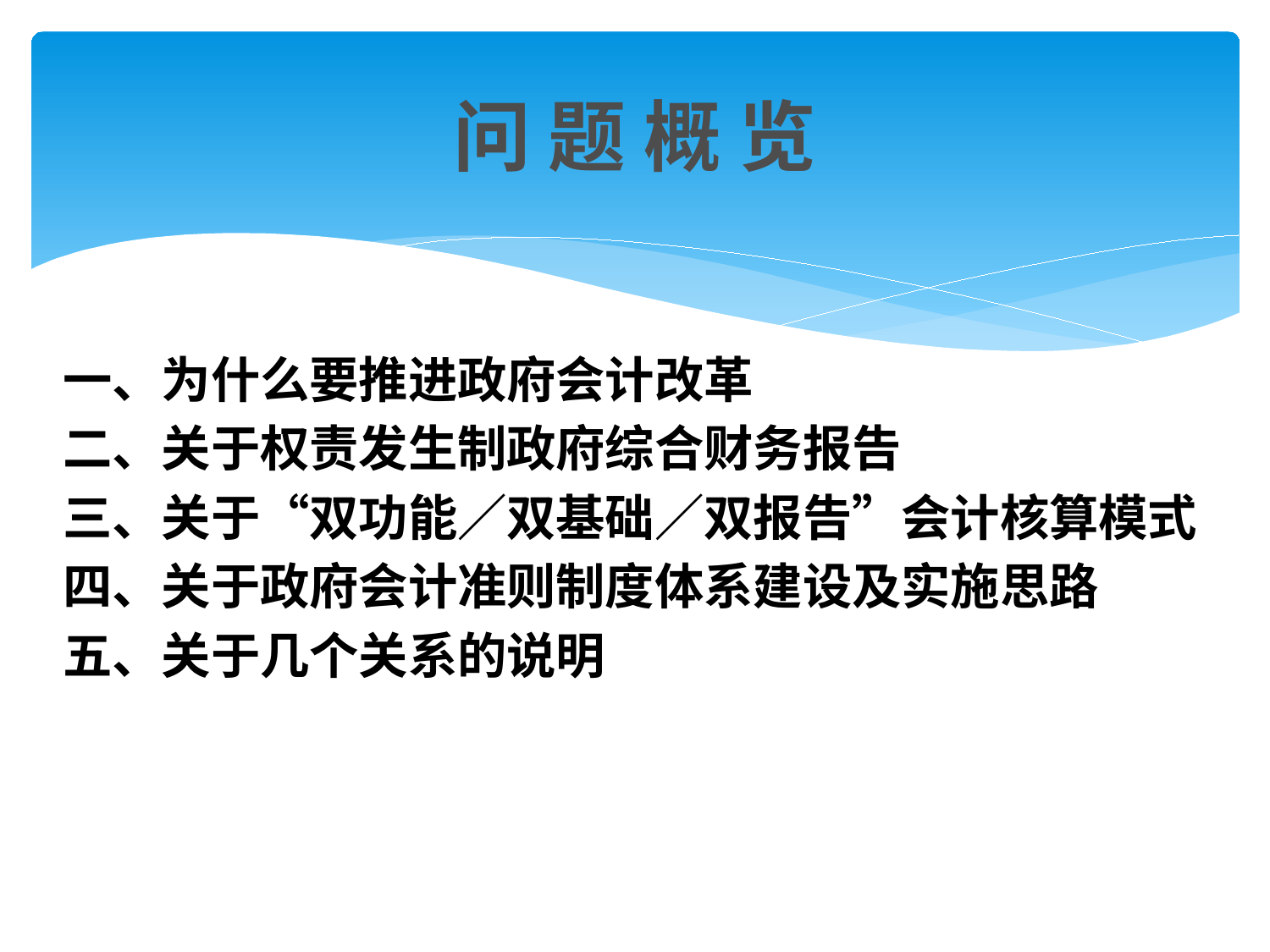

# 问 题 概 览
一、为什么要推进政府会计改革
二、关于权责发生制政府综合财务报告
三、关于“双功能／双基础／双报告”会计核算模式
四、关于政府会计准则制度体系建设及实施思路
五、关于几个关系的说明